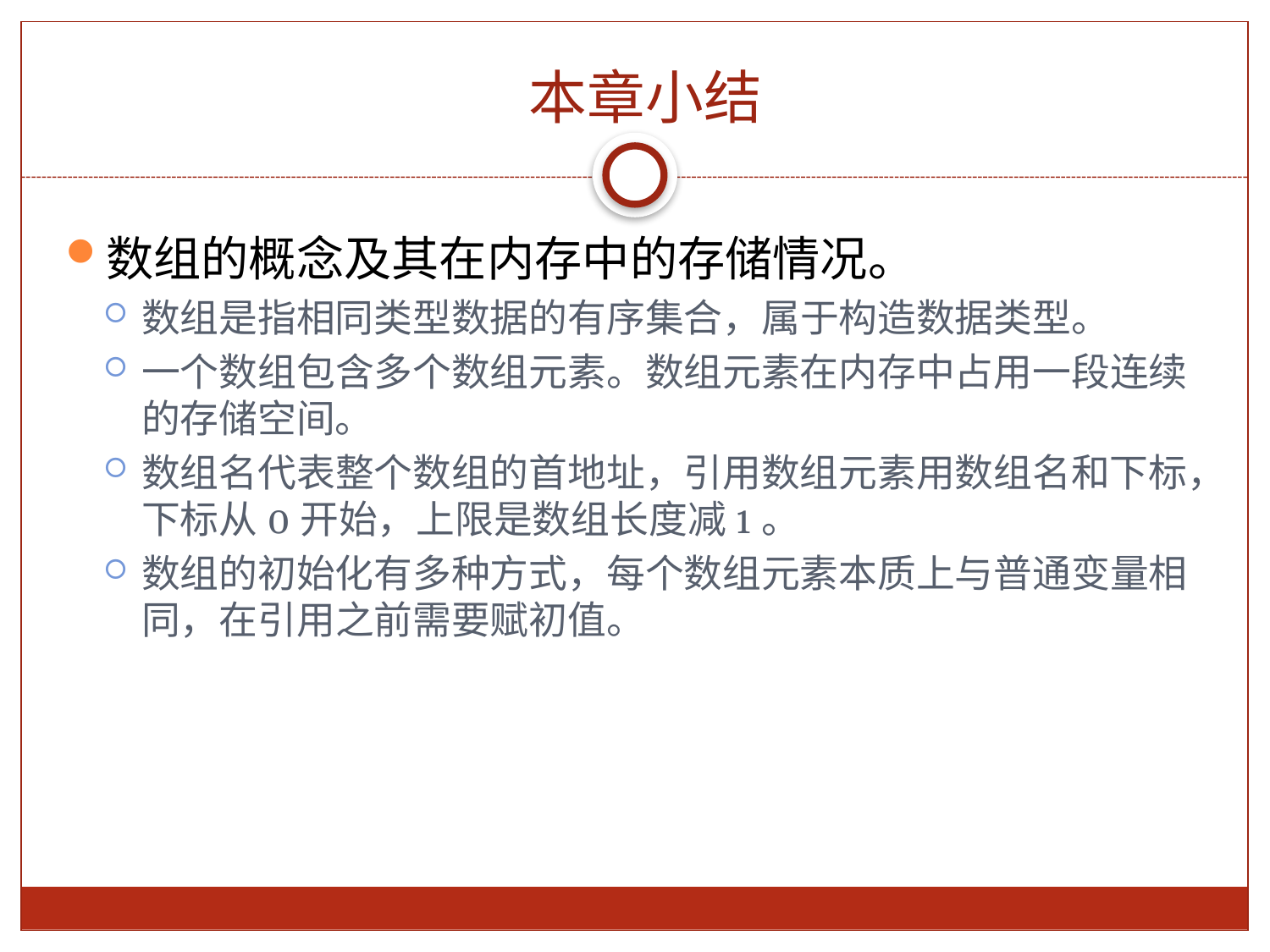

本章小结
数组的概念及其在内存中的存储情况。
数组是指相同类型数据的有序集合，属于构造数据类型。
一个数组包含多个数组元素。数组元素在内存中占用一段连续的存储空间。
数组名代表整个数组的首地址，引用数组元素用数组名和下标，下标从0开始，上限是数组长度减1。
数组的初始化有多种方式，每个数组元素本质上与普通变量相同，在引用之前需要赋初值。